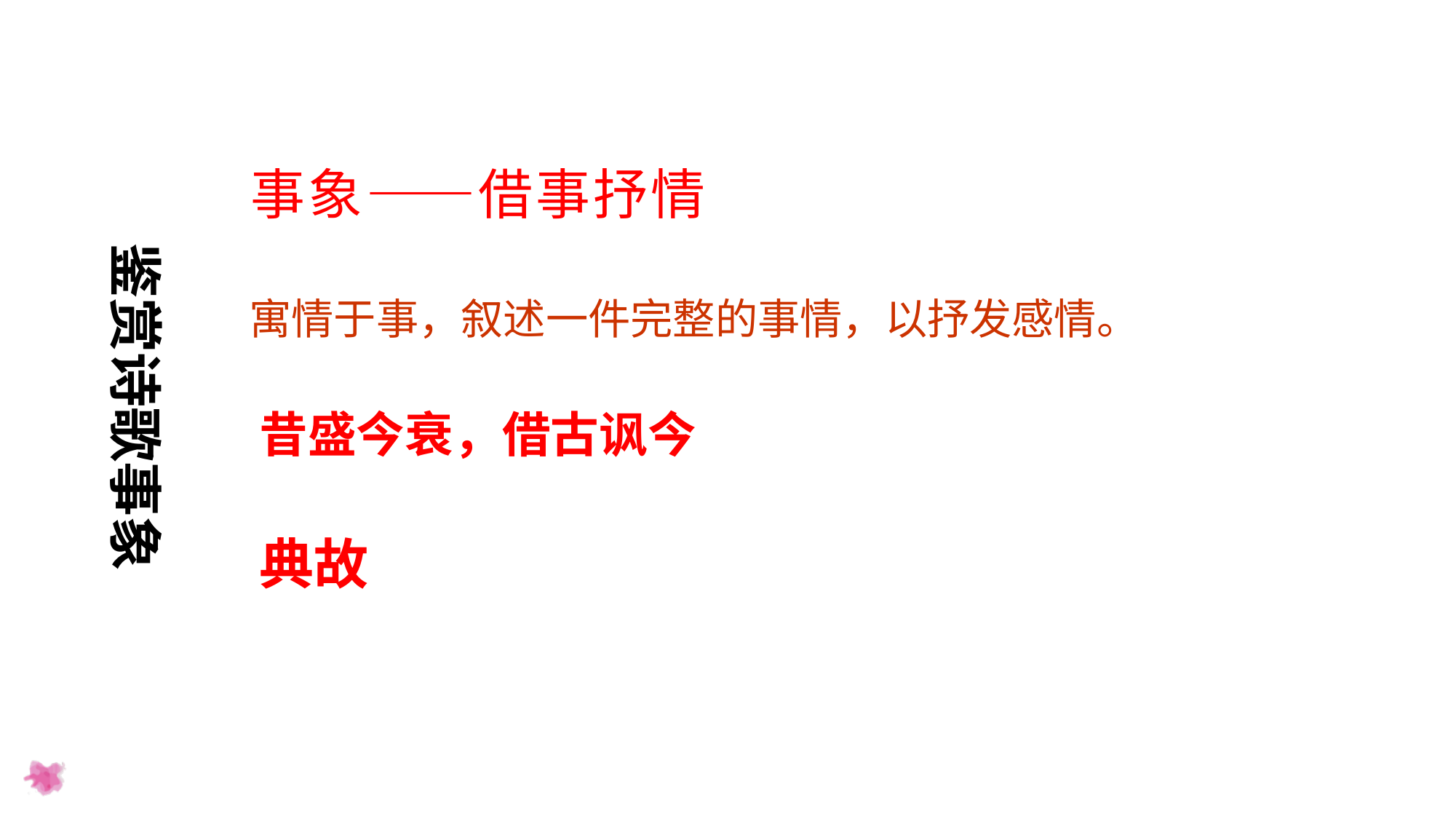

# 事象——借事抒情
        鉴赏诗歌事象
        寓情于事，叙述一件完整的事情，以抒发感情。
昔盛今衰，借古讽今
典故